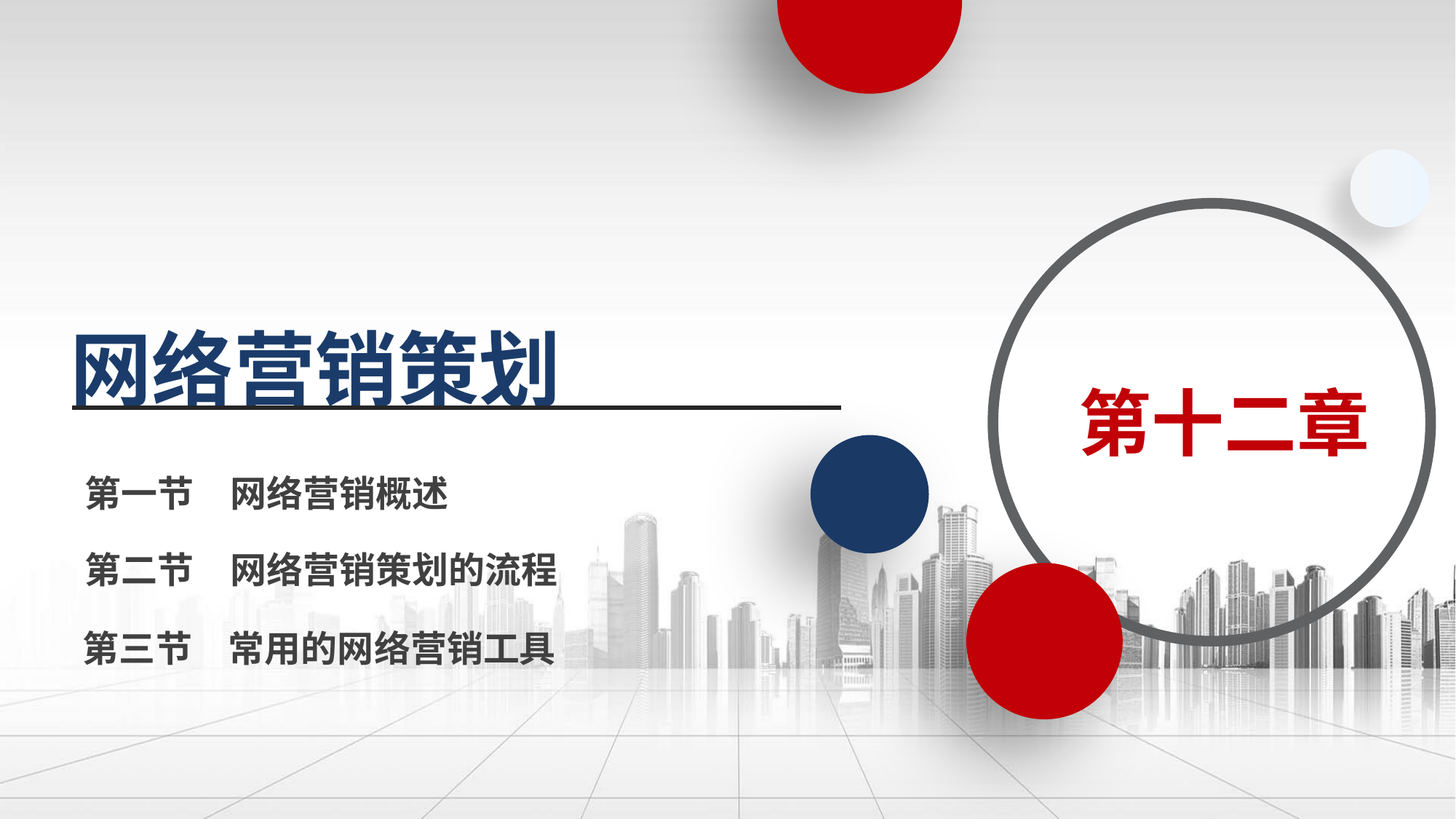

网络营销策划
第十二章

第一节　网络营销概述
第二节　网络营销策划的流程

第三节　常用的网络营销工具